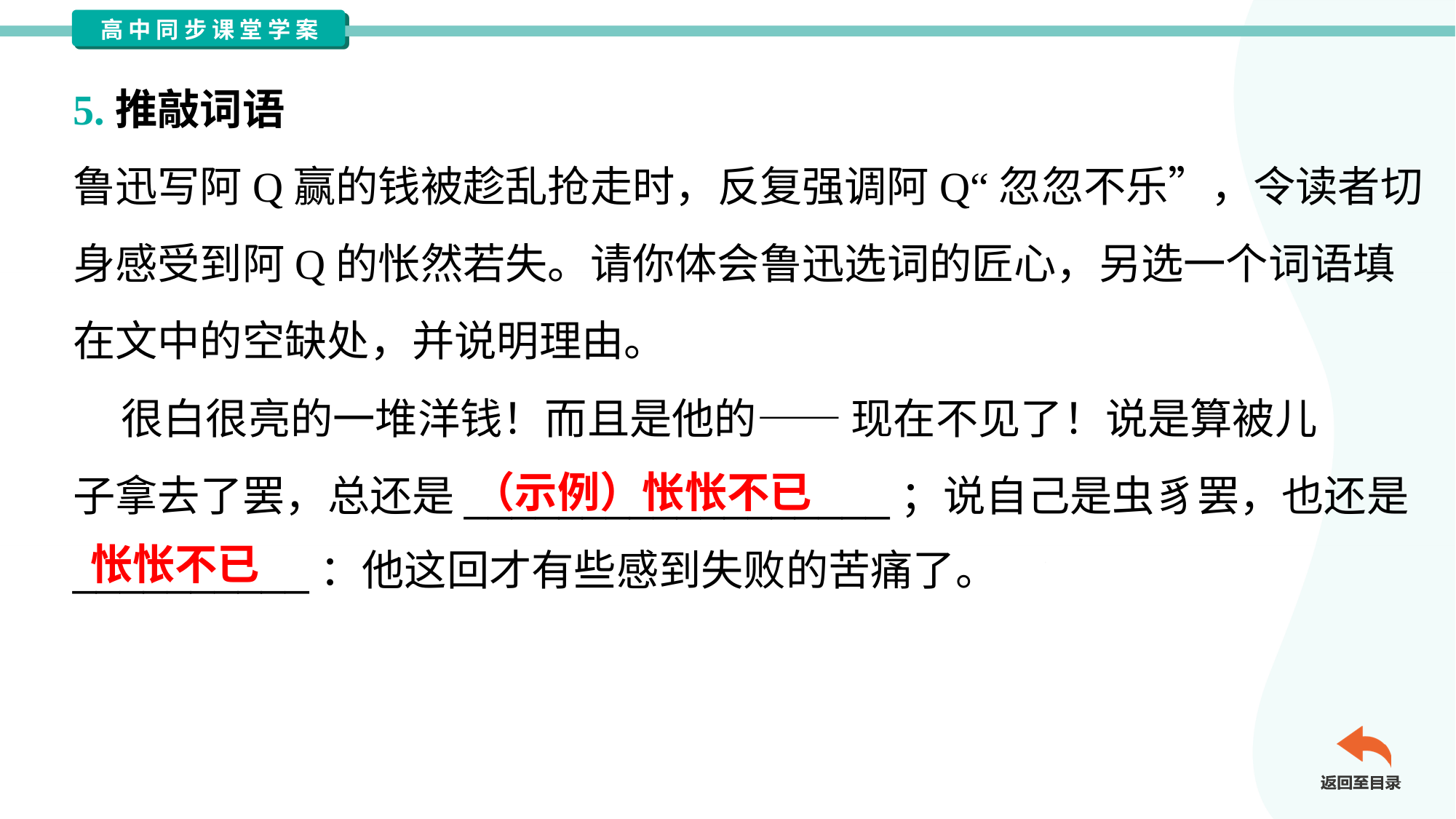

5.推敲词语
鲁迅写阿Q赢的钱被趁乱抢走时，反复强调阿Q“忽忽不乐”，令读者切
身感受到阿Q的怅然若失。请你体会鲁迅选词的匠心，另选一个词语填
在文中的空缺处，并说明理由。
    很白很亮的一堆洋钱！而且是他的—— 现在不见了！说是算被儿
子拿去了罢，总还是__________________；说自己是虫豸罢，也还是
__________：他这回才有些感到失败的苦痛了。
（示例）怅怅不已
怅怅不已